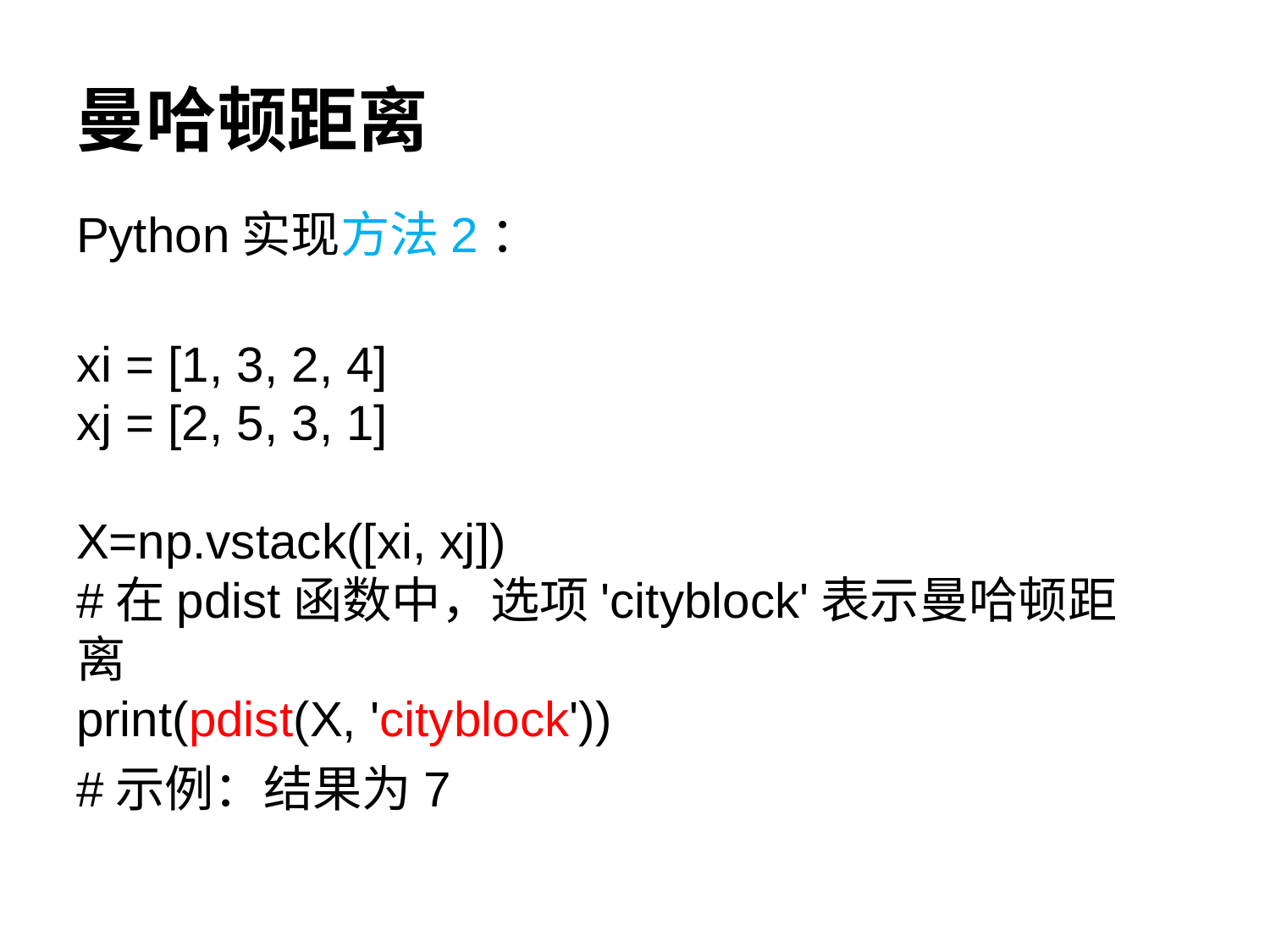

# 曼哈顿距离
Python实现方法2：

xi = [1, 3, 2, 4]
xj = [2, 5, 3, 1]

X=np.vstack([xi, xj])
#在pdist函数中，选项'cityblock'表示曼哈顿距离
print(pdist(X, 'cityblock'))
#示例：结果为7